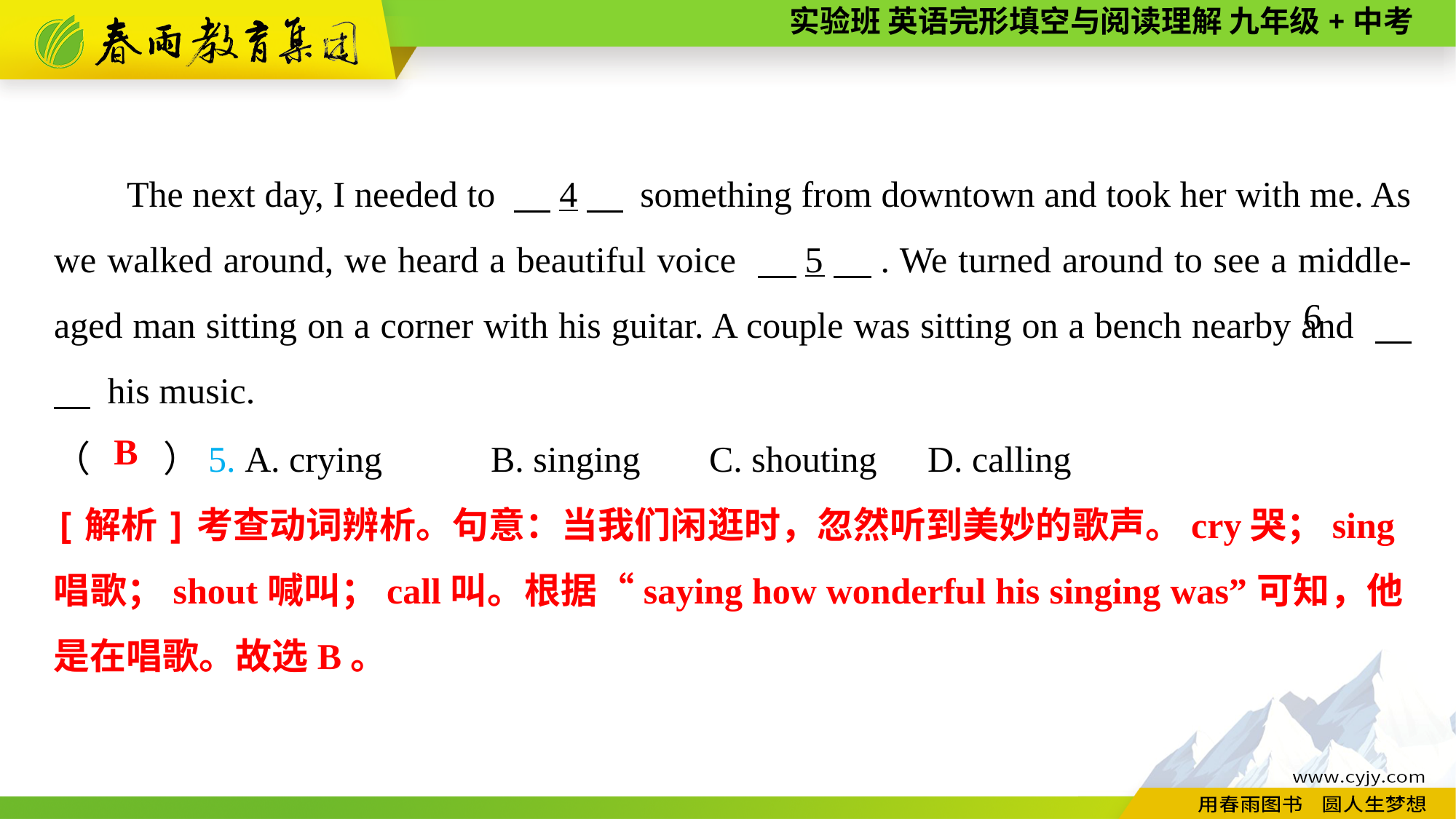

The next day, I needed to 　4　 something from downtown and took her with me. As we walked around, we heard a beautiful voice 　5　. We turned around to see a middle-aged man sitting on a corner with his guitar. A couple was sitting on a bench nearby and 　　 his music.
6
（　　）5. A. crying	B. singing	C. shouting	D. calling
B
[解析]考查动词辨析。句意：当我们闲逛时，忽然听到美妙的歌声。cry哭；sing唱歌；shout喊叫；call叫。根据“saying how wonderful his singing was”可知，他是在唱歌。故选B。